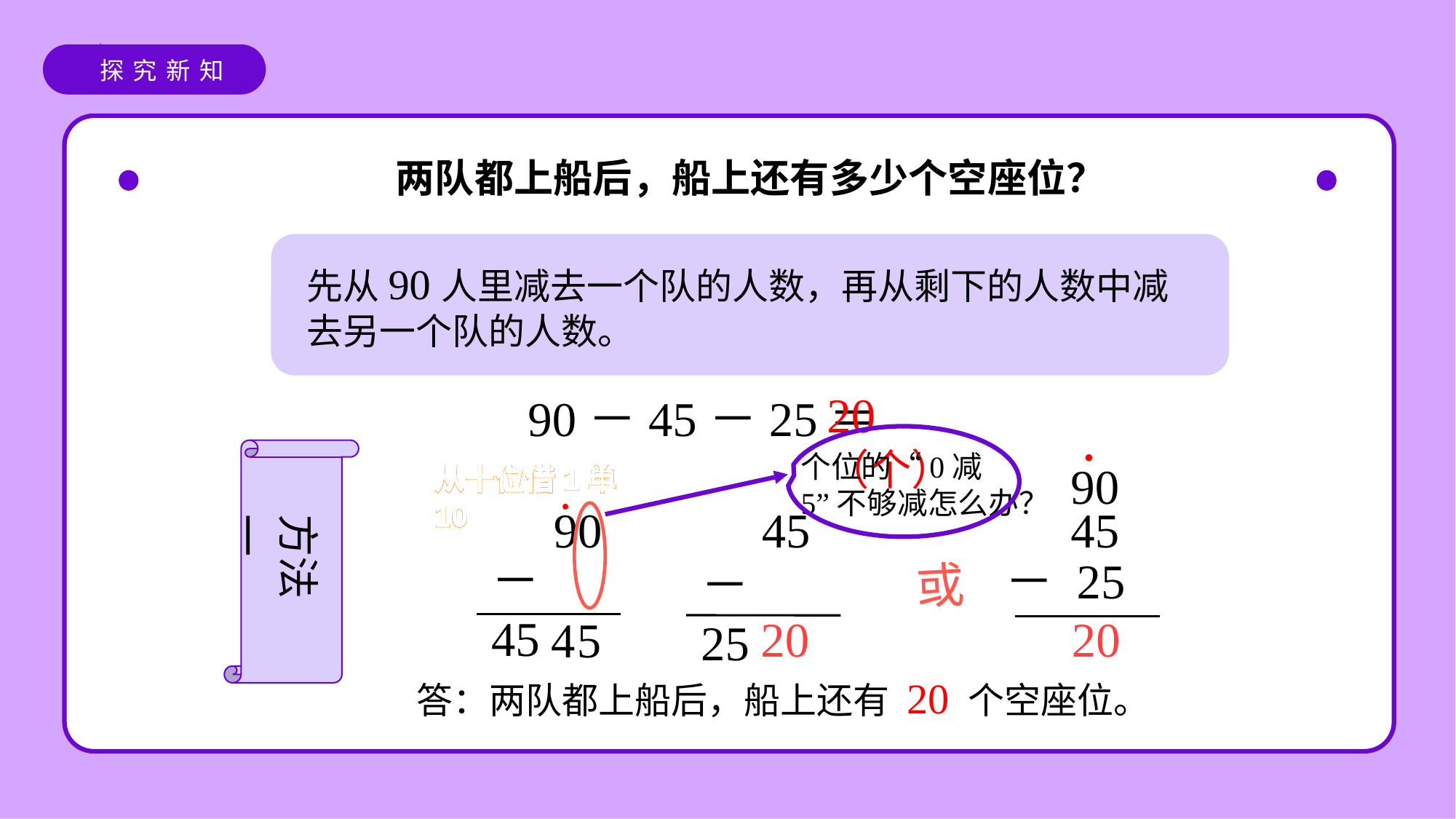

探究新知
两队都上船后，船上还有多少个空座位？

先从90人里减去一个队的人数，再从剩下的人数中减去另一个队的人数。
20（个）
90－45－25＝
·

个位的“0减5”不够减怎么办？

90
45
－ 25
从十位借1当10
从十位借1单10
·
90
－ 45
45
－ 25

方法一
或
或
2
0
2
0
4
5
答：两队都上船后，船上还有 20 个空座位。